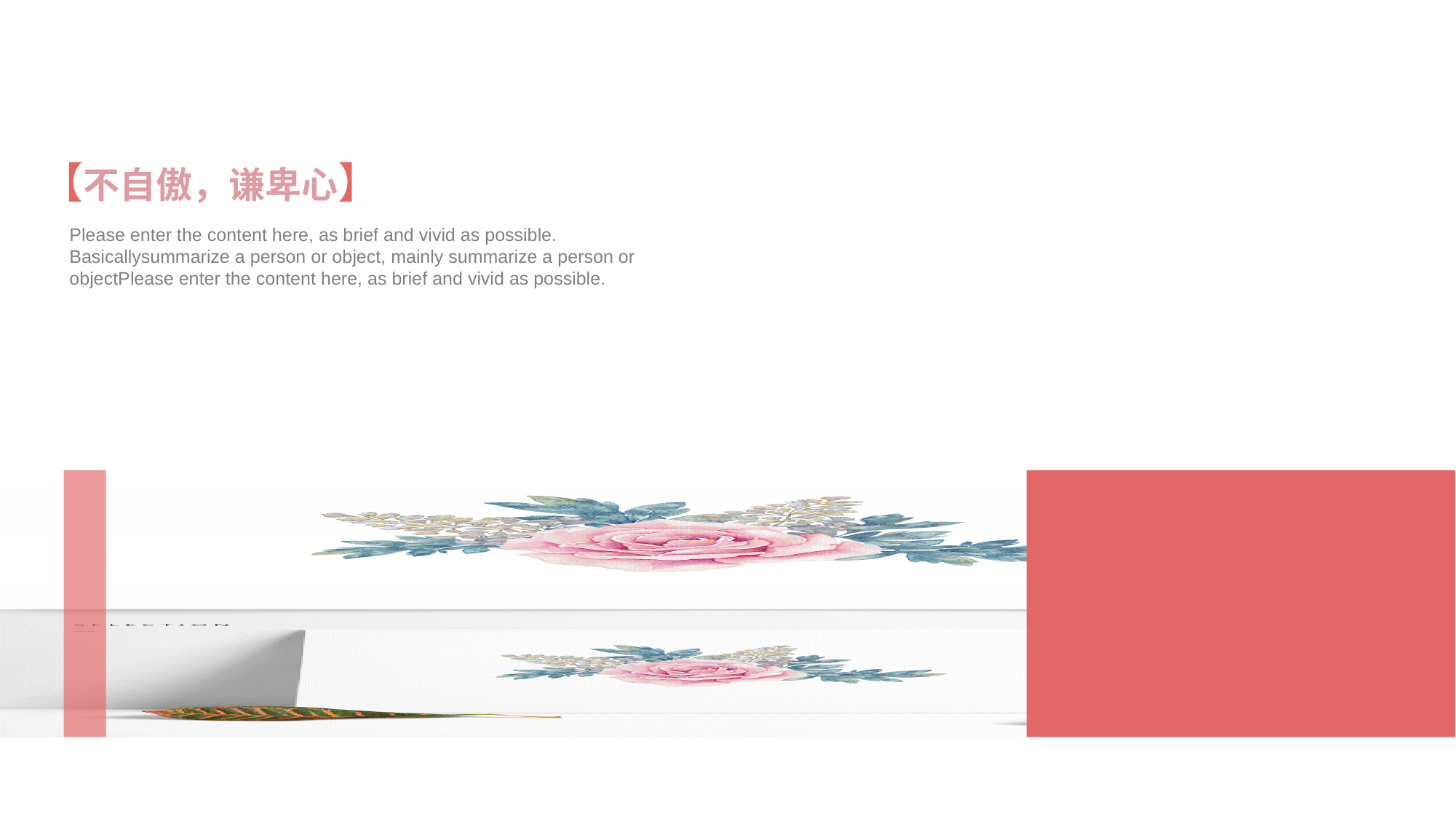

【不自傲，谦卑心】
Please enter the content here, as brief and vivid as possible. Basicallysummarize a person or object, mainly summarize a person or objectPlease enter the content here, as brief and vivid as possible.